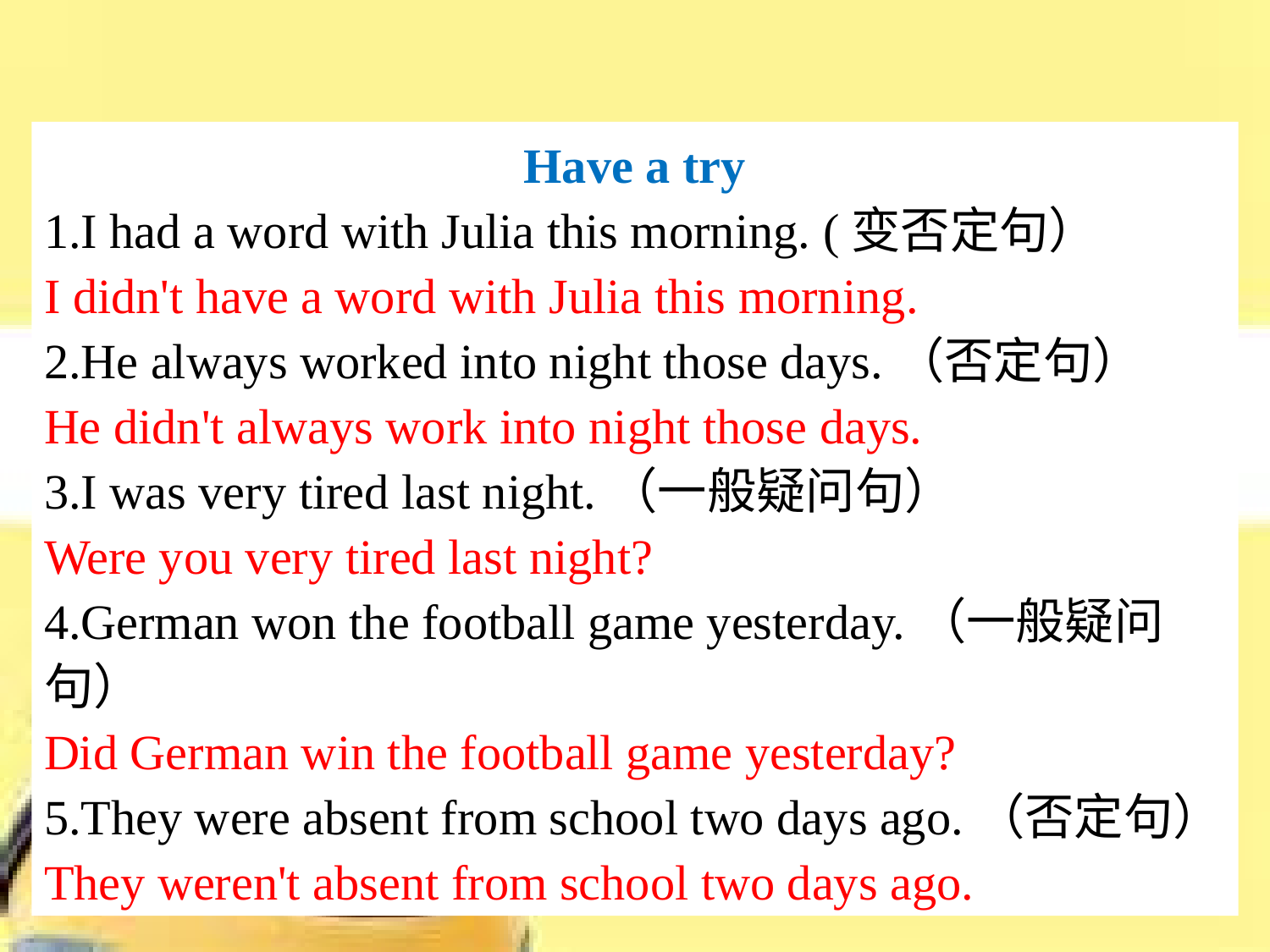

Have a try
1.I had a word with Julia this morning. (变否定句）
I didn't have a word with Julia this morning.
2.He always worked into night those days.（否定句）
He didn't always work into night those days.
3.I was very tired last night.（一般疑问句）
Were you very tired last night?
4.German won the football game yesterday.（一般疑问句）
Did German win the football game yesterday?
5.They were absent from school two days ago.（否定句）
They weren't absent from school two days ago.